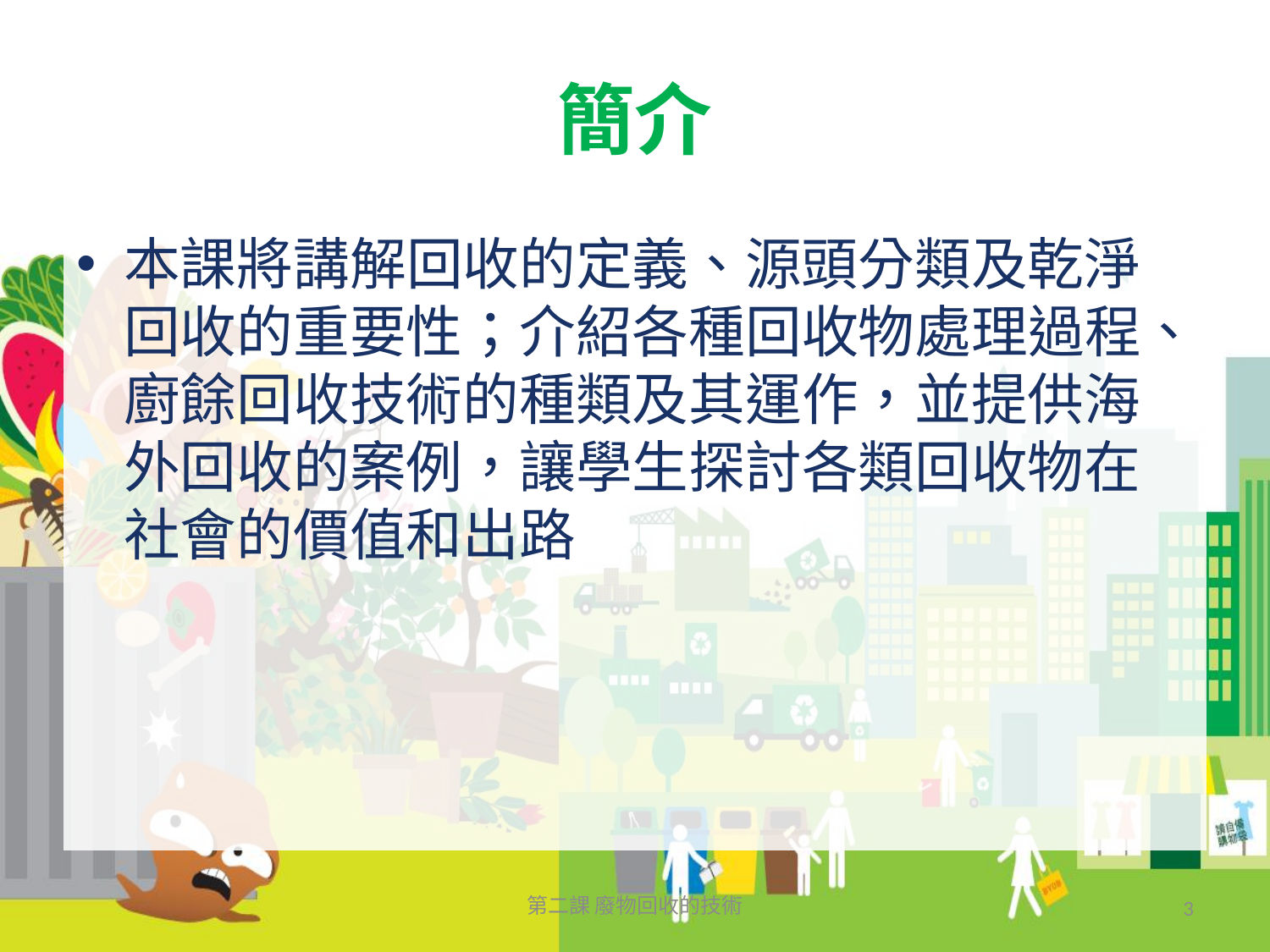

# 簡介
本課將講解回收的定義、源頭分類及乾淨回收的重要性；介紹各種回收物處理過程、廚餘回收技術的種類及其運作，並提供海外回收的案例，讓學生探討各類回收物在社會的價值和出路
第二課 廢物回收的技術
3